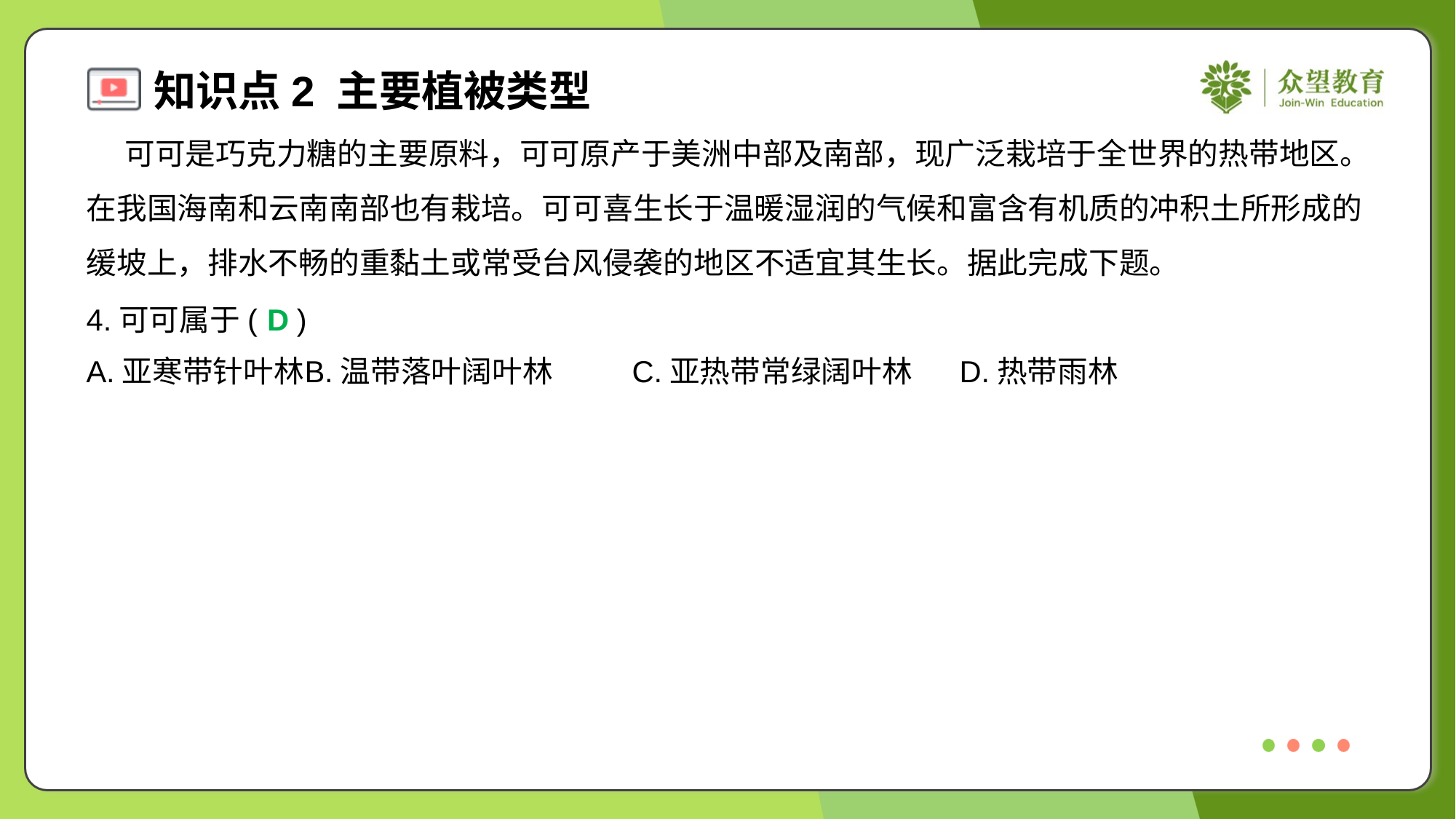

可可是巧克力糖的主要原料，可可原产于美洲中部及南部，现广泛栽培于全世界的热带地区。
在我国海南和云南南部也有栽培。可可喜生长于温暖湿润的气候和富含有机质的冲积土所形成的
缓坡上，排水不畅的重黏土或常受台风侵袭的地区不适宜其生长。据此完成下题。
4.可可属于(     )
D
A.亚寒带针叶林	B.温带落叶阔叶林	C.亚热带常绿阔叶林	D.热带雨林